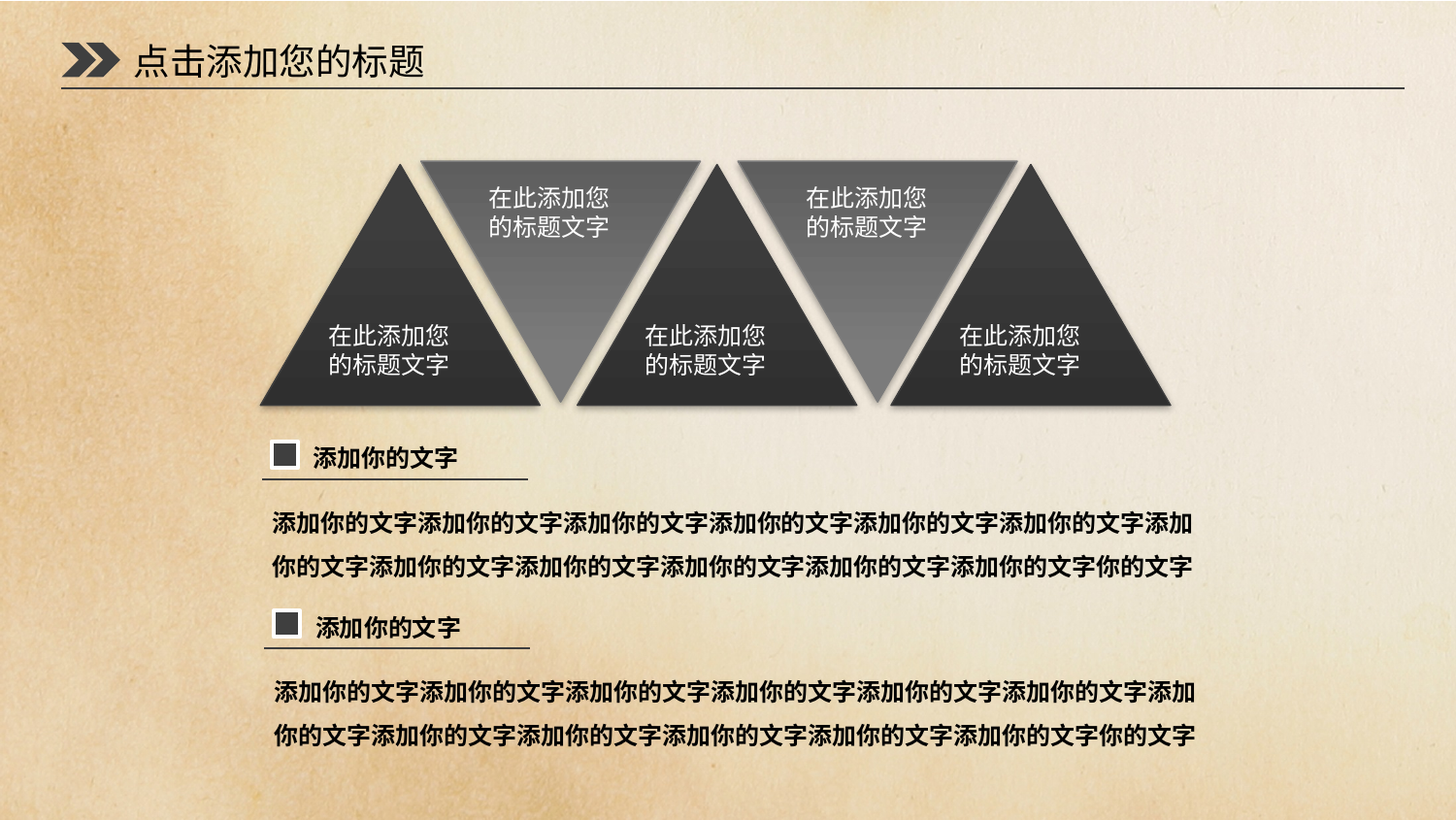

点击添加您的标题

在此添加您的标题文字
在此添加您的标题文字
在此添加您的标题文字
在此添加您的标题文字
在此添加您的标题文字
添加你的文字

添加你的文字添加你的文字添加你的文字添加你的文字添加你的文字添加你的文字添加你的文字添加你的文字添加你的文字添加你的文字添加你的文字添加你的文字你的文字
添加你的文字

添加你的文字添加你的文字添加你的文字添加你的文字添加你的文字添加你的文字添加你的文字添加你的文字添加你的文字添加你的文字添加你的文字添加你的文字你的文字